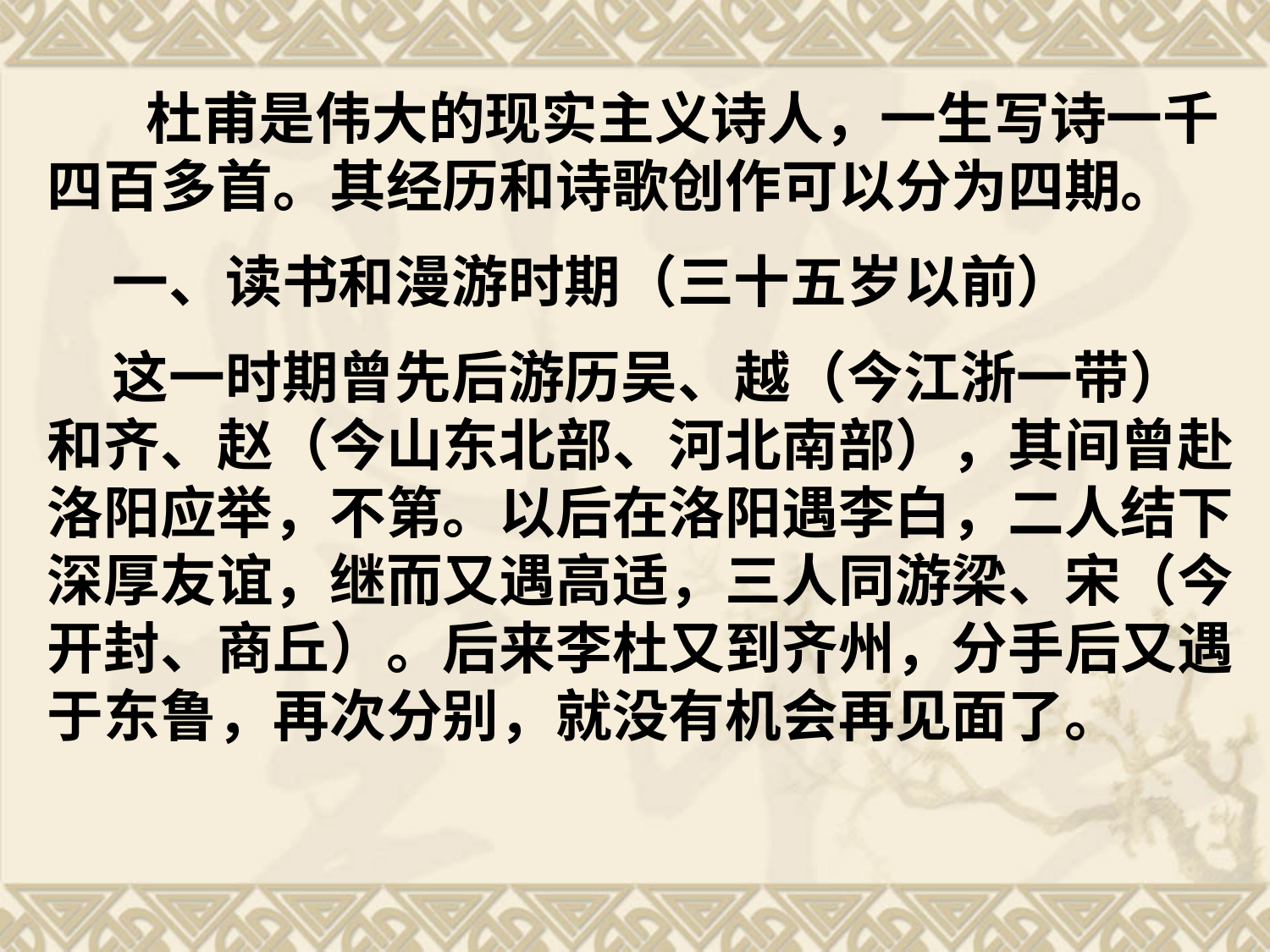

杜甫是伟大的现实主义诗人，一生写诗一千四百多首。其经历和诗歌创作可以分为四期。
    一、读书和漫游时期（三十五岁以前）
    这一时期曾先后游历吴、越（今江浙一带）和齐、赵（今山东北部、河北南部），其间曾赴洛阳应举，不第。以后在洛阳遇李白，二人结下深厚友谊，继而又遇高适，三人同游梁、宋（今开封、商丘）。后来李杜又到齐州，分手后又遇于东鲁，再次分别，就没有机会再见面了。